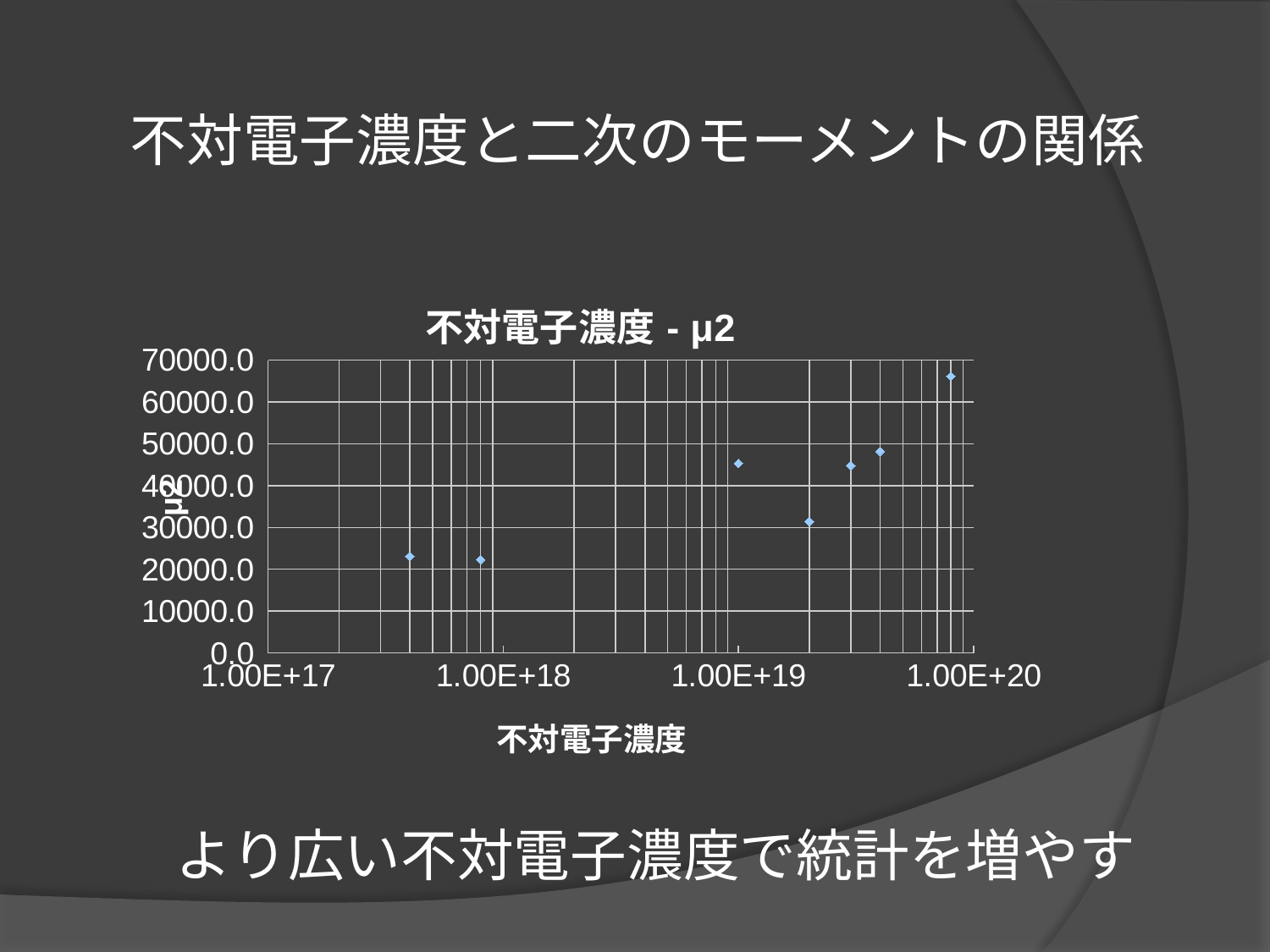

# 不対電子濃度と二次のモーメントの関係

### Chart: 不対電子濃度- μ2

| Category |  |
|---|---|
より広い不対電子濃度で統計を増やす